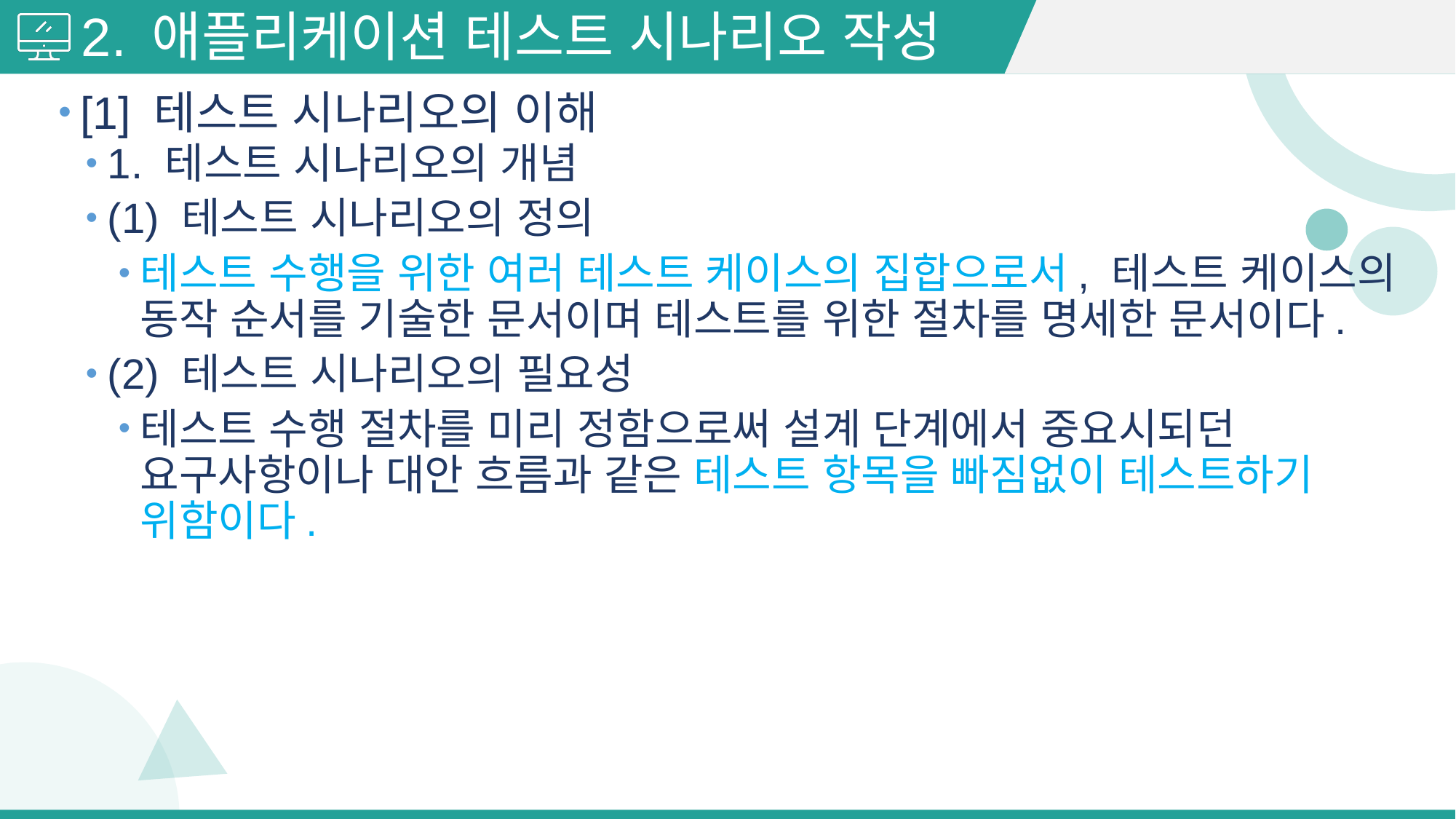

# 2. 애플리케이션 테스트 시나리오 작성
[1] 테스트 시나리오의 이해
1. 테스트 시나리오의 개념
(1) 테스트 시나리오의 정의
테스트 수행을 위한 여러 테스트 케이스의 집합으로서, 테스트 케이스의 동작 순서를 기술한 문서이며 테스트를 위한 절차를 명세한 문서이다.
(2) 테스트 시나리오의 필요성
테스트 수행 절차를 미리 정함으로써 설계 단계에서 중요시되던 요구사항이나 대안 흐름과 같은 테스트 항목을 빠짐없이 테스트하기 위함이다.